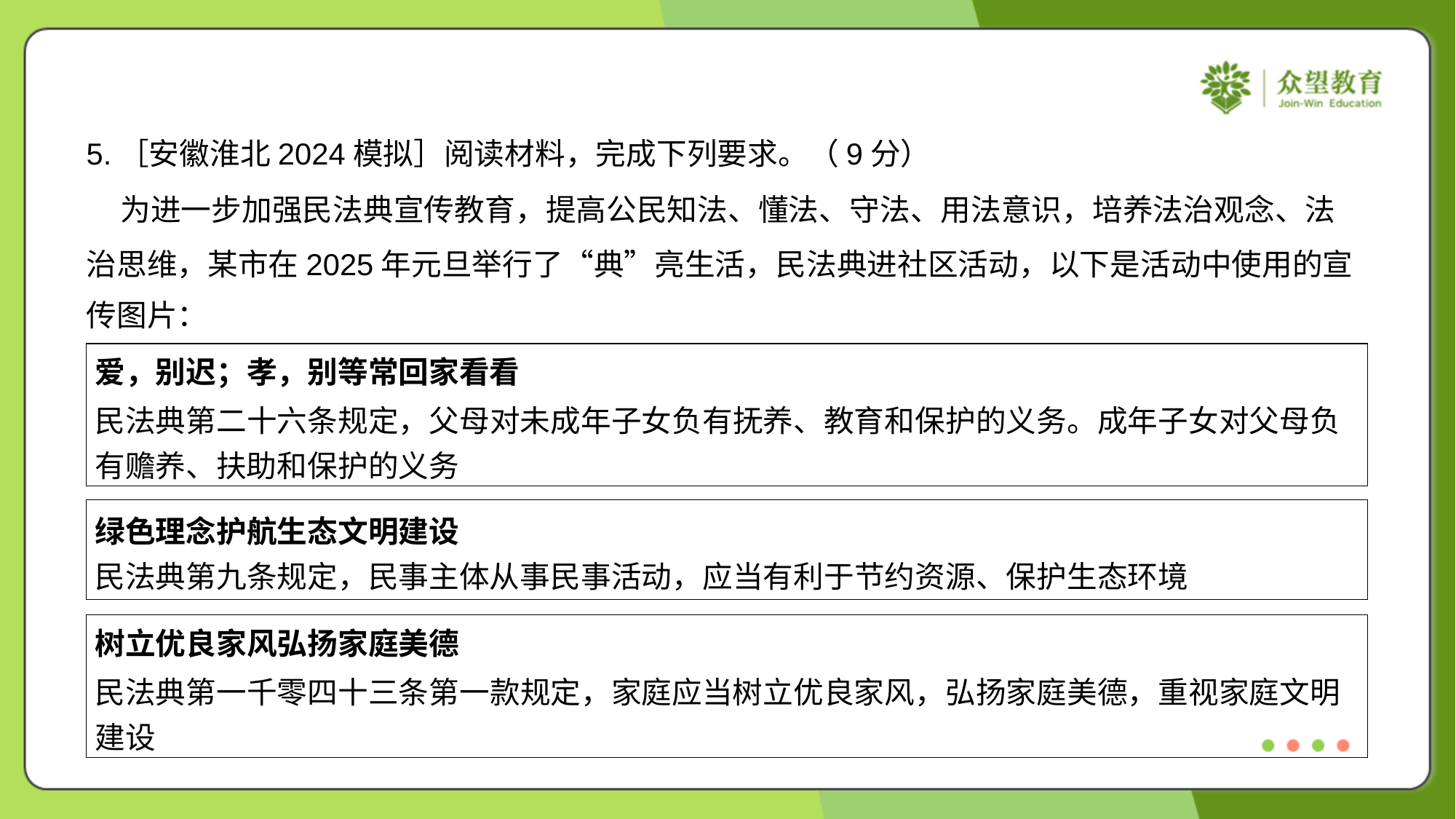

5.［安徽淮北2024模拟］阅读材料，完成下列要求。（9分）
    为进一步加强民法典宣传教育，提高公民知法、懂法、守法、用法意识，培养法治观念、法
治思维，某市在2025年元旦举行了“典”亮生活，民法典进社区活动，以下是活动中使用的宣
传图片：
| 爱，别迟；孝，别等常回家看看 民法典第二十六条规定，父母对未成年子女负有抚养、教育和保护的义务。成年子女对父母负 有赡养、扶助和保护的义务 |
| --- |
| 绿色理念护航生态文明建设 民法典第九条规定，民事主体从事民事活动，应当有利于节约资源、保护生态环境 |
| --- |
| 树立优良家风弘扬家庭美德 民法典第一千零四十三条第一款规定，家庭应当树立优良家风，弘扬家庭美德，重视家庭文明 建设 |
| --- |